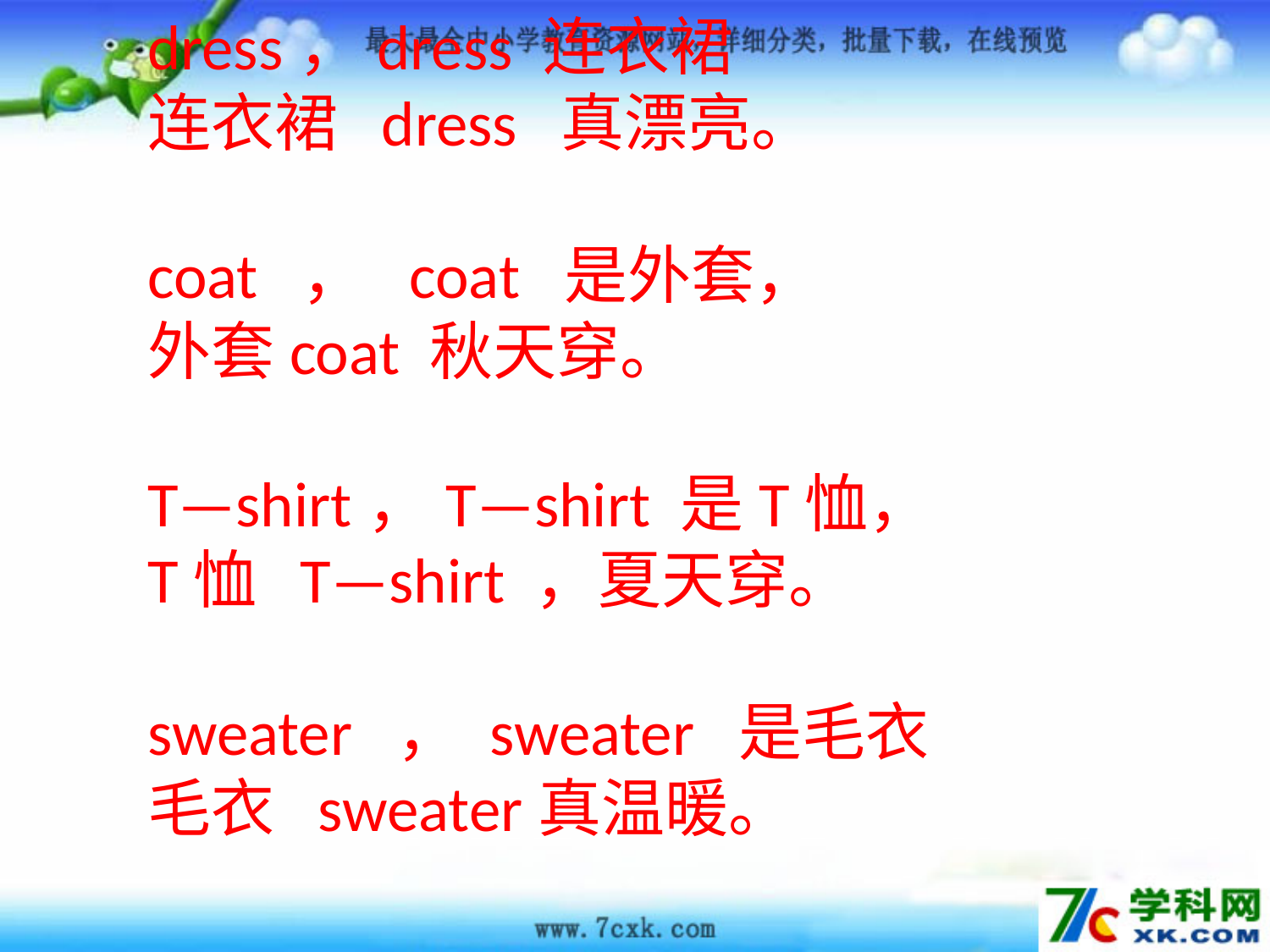

dress，dress 连衣裙
连衣裙  dress  真漂亮。

coat  ，  coat  是外套，
外套coat 秋天穿。

T—shirt，T—shirt 是T恤，
T恤  T—shirt ，夏天穿。

sweater  ， sweater  是毛衣
毛衣  sweater真温暖。